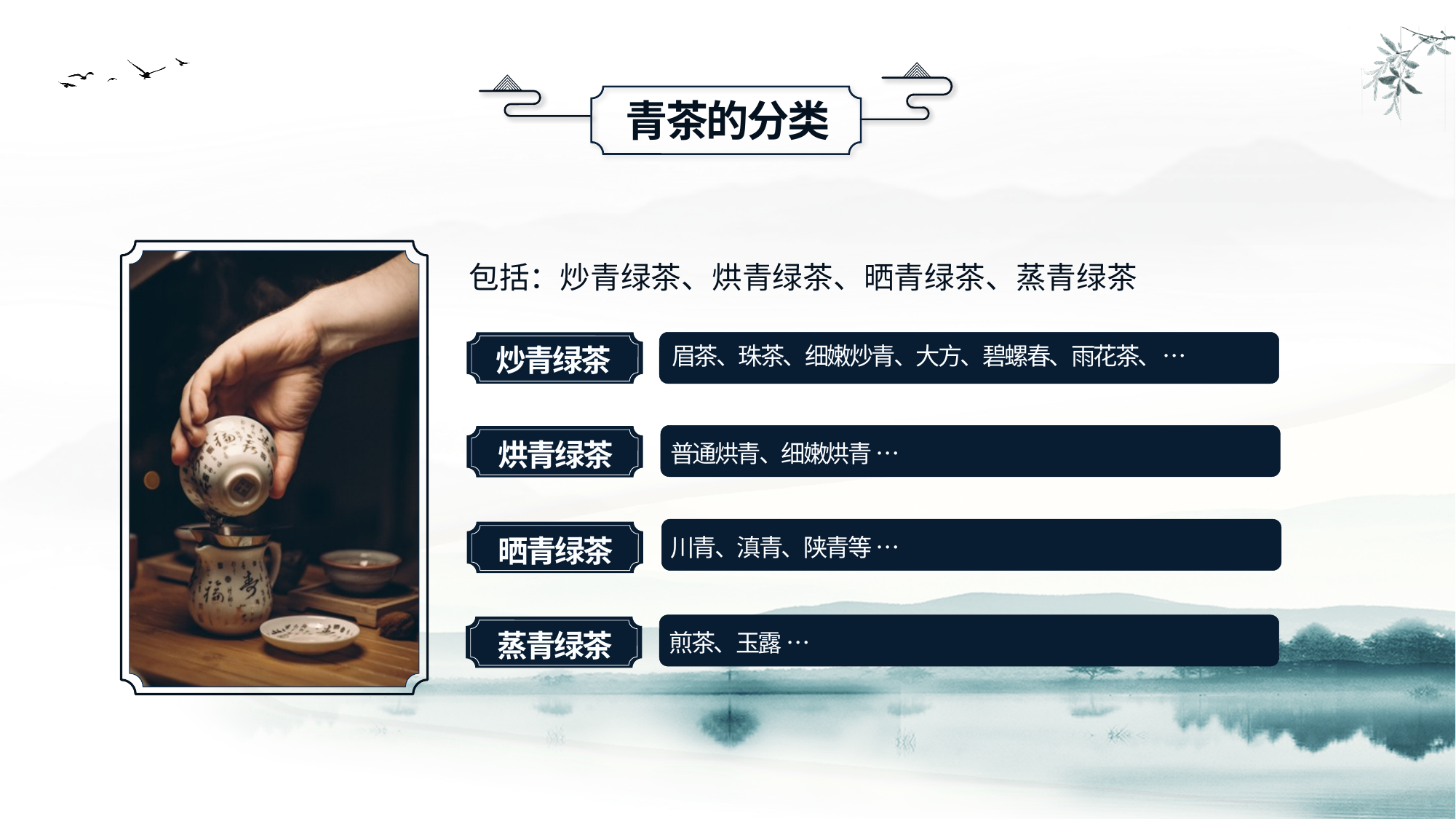

青茶的分类

包括：炒青绿茶、烘青绿茶、晒青绿茶、蒸青绿茶

眉茶、珠茶、细嫩炒青、大方、碧螺春、雨花茶、…
炒青绿茶

烘青绿茶
普通烘青、细嫩烘青 …

川青、滇青、陕青等 …
晒青绿茶

蒸青绿茶
煎茶、玉露 …